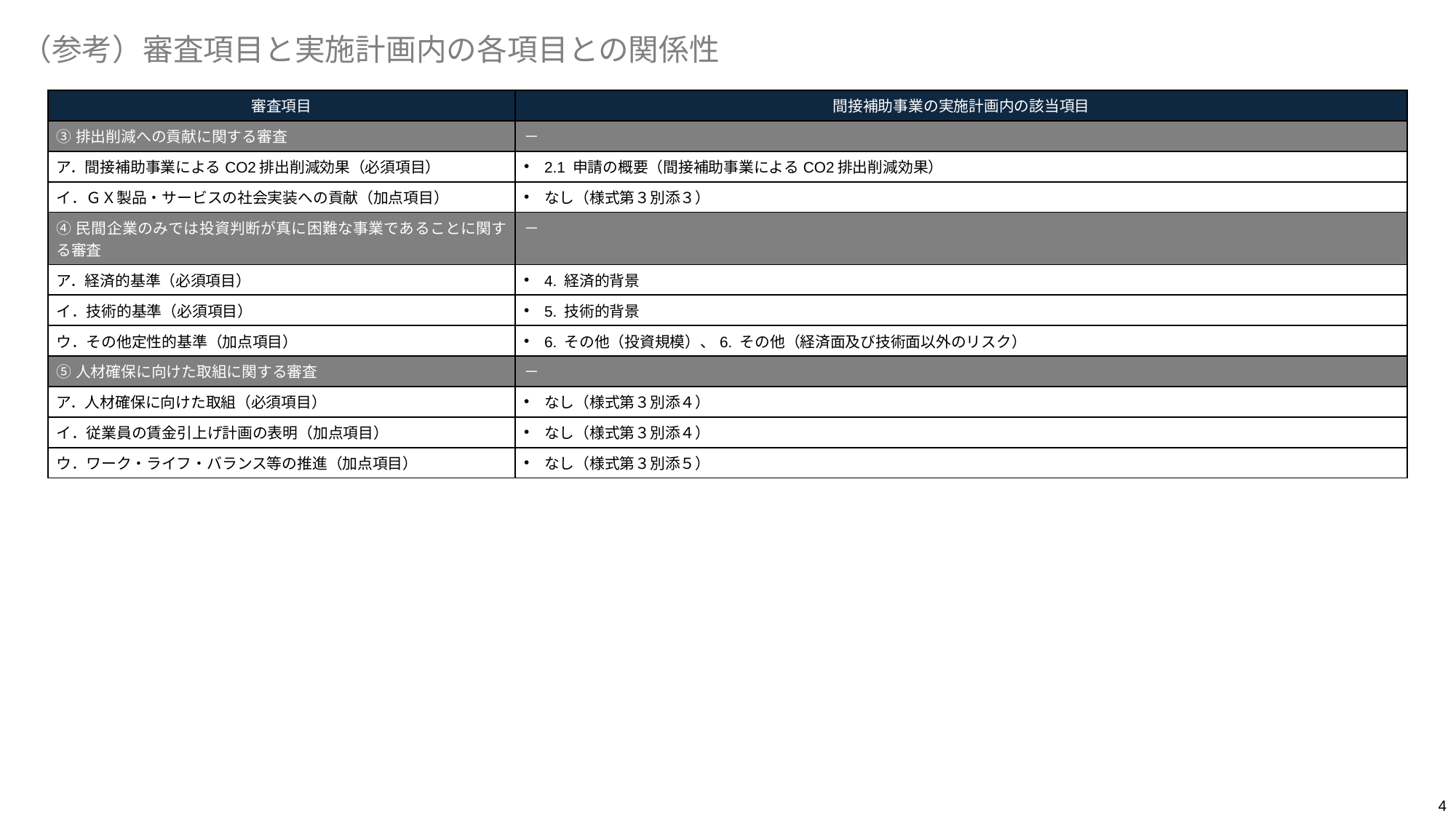

（参考）審査項目と実施計画内の各項目との関係性
| 審査項目 | 間接補助事業の実施計画内の該当項目 |
| --- | --- |
| ③排出削減への貢献に関する審査 | － |
| ア．間接補助事業によるCO2排出削減効果（必須項目） | 2.1 申請の概要（間接補助事業によるCO2排出削減効果） |
| イ．ＧＸ製品・サービスの社会実装への貢献（加点項目） | なし（様式第３別添３） |
| ④民間企業のみでは投資判断が真に困難な事業であることに関する審査 | － |
| ア．経済的基準（必須項目） | 4. 経済的背景 |
| イ．技術的基準（必須項目） | 5. 技術的背景 |
| ウ．その他定性的基準（加点項目） | 6. その他（投資規模）、6. その他（経済面及び技術面以外のリスク） |
| ⑤人材確保に向けた取組に関する審査 | － |
| ア．人材確保に向けた取組（必須項目） | なし（様式第３別添４） |
| イ．従業員の賃金引上げ計画の表明（加点項目） | なし（様式第３別添４） |
| ウ．ワーク・ライフ・バランス等の推進（加点項目） | なし（様式第３別添５） |